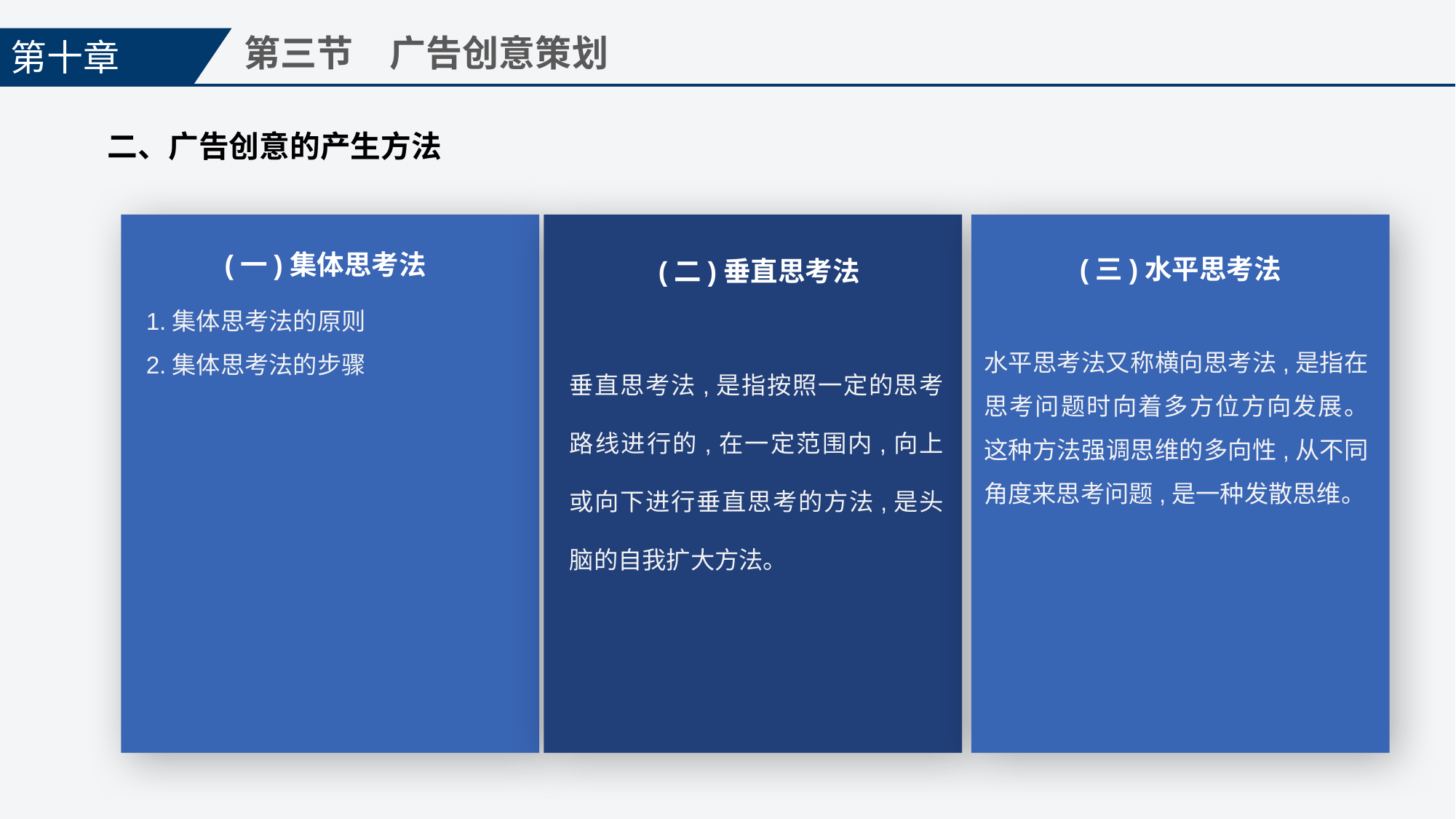

第十章
第三节　广告创意策划
二、广告创意的产生方法

(一)集体思考法
(三)水平思考法
(二)垂直思考法
1.集体思考法的原则
2.集体思考法的步骤

水平思考法又称横向思考法,是指在思考问题时向着多方位方向发展。这种方法强调思维的多向性,从不同角度来思考问题,是一种发散思维。
垂直思考法,是指按照一定的思考路线进行的,在一定范围内,向上或向下进行垂直思考的方法,是头脑的自我扩大方法。